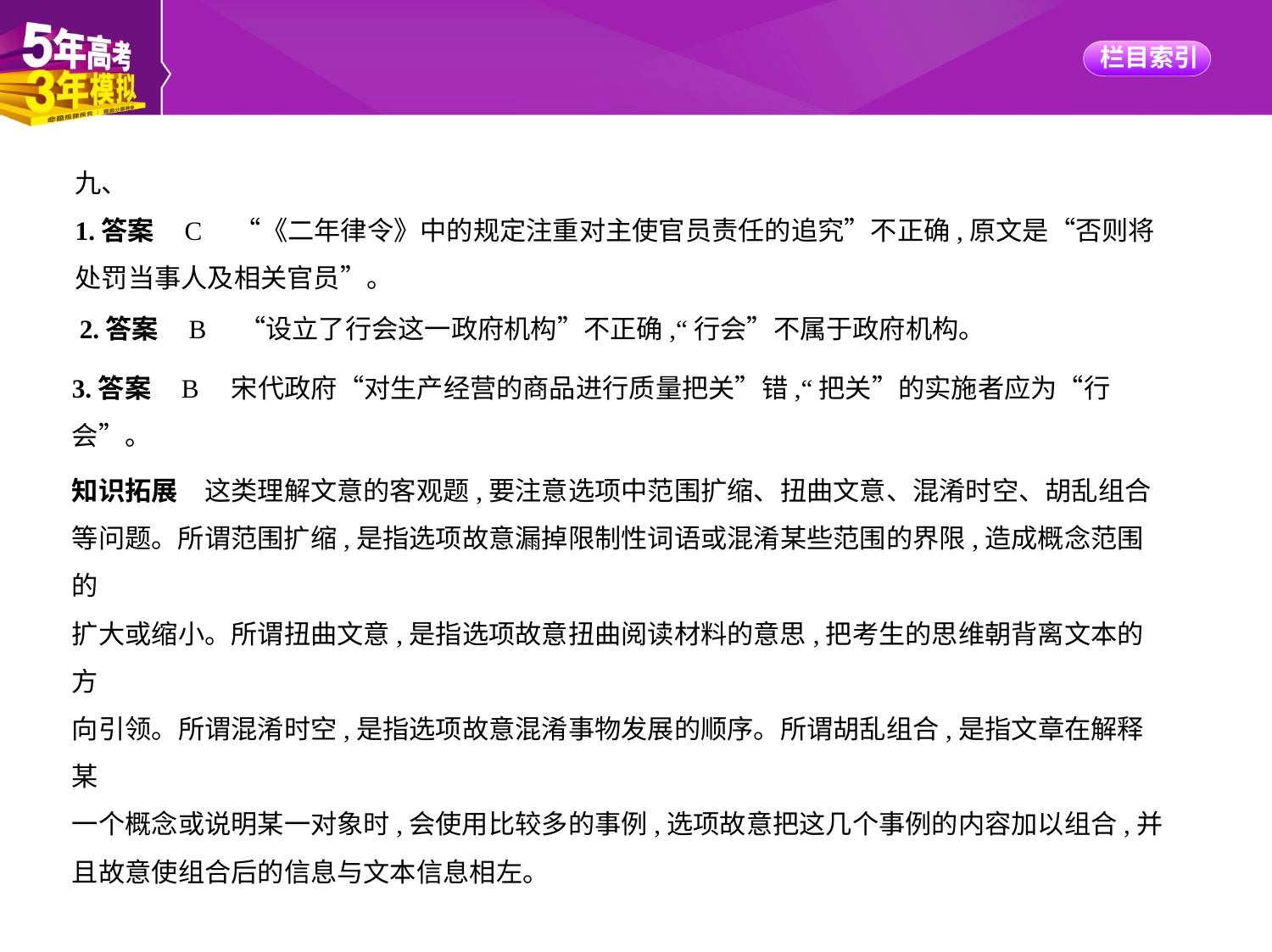

九、
1.答案    C　“《二年律令》中的规定注重对主使官员责任的追究”不正确,原文是“否则将
处罚当事人及相关官员”。
2.答案    B　“设立了行会这一政府机构”不正确,“行会”不属于政府机构。
3.答案    B　宋代政府“对生产经营的商品进行质量把关”错,“把关”的实施者应为“行
会”。
知识拓展　这类理解文意的客观题,要注意选项中范围扩缩、扭曲文意、混淆时空、胡乱组合
等问题。所谓范围扩缩,是指选项故意漏掉限制性词语或混淆某些范围的界限,造成概念范围的
扩大或缩小。所谓扭曲文意,是指选项故意扭曲阅读材料的意思,把考生的思维朝背离文本的方
向引领。所谓混淆时空,是指选项故意混淆事物发展的顺序。所谓胡乱组合,是指文章在解释某
一个概念或说明某一对象时,会使用比较多的事例,选项故意把这几个事例的内容加以组合,并
且故意使组合后的信息与文本信息相左。